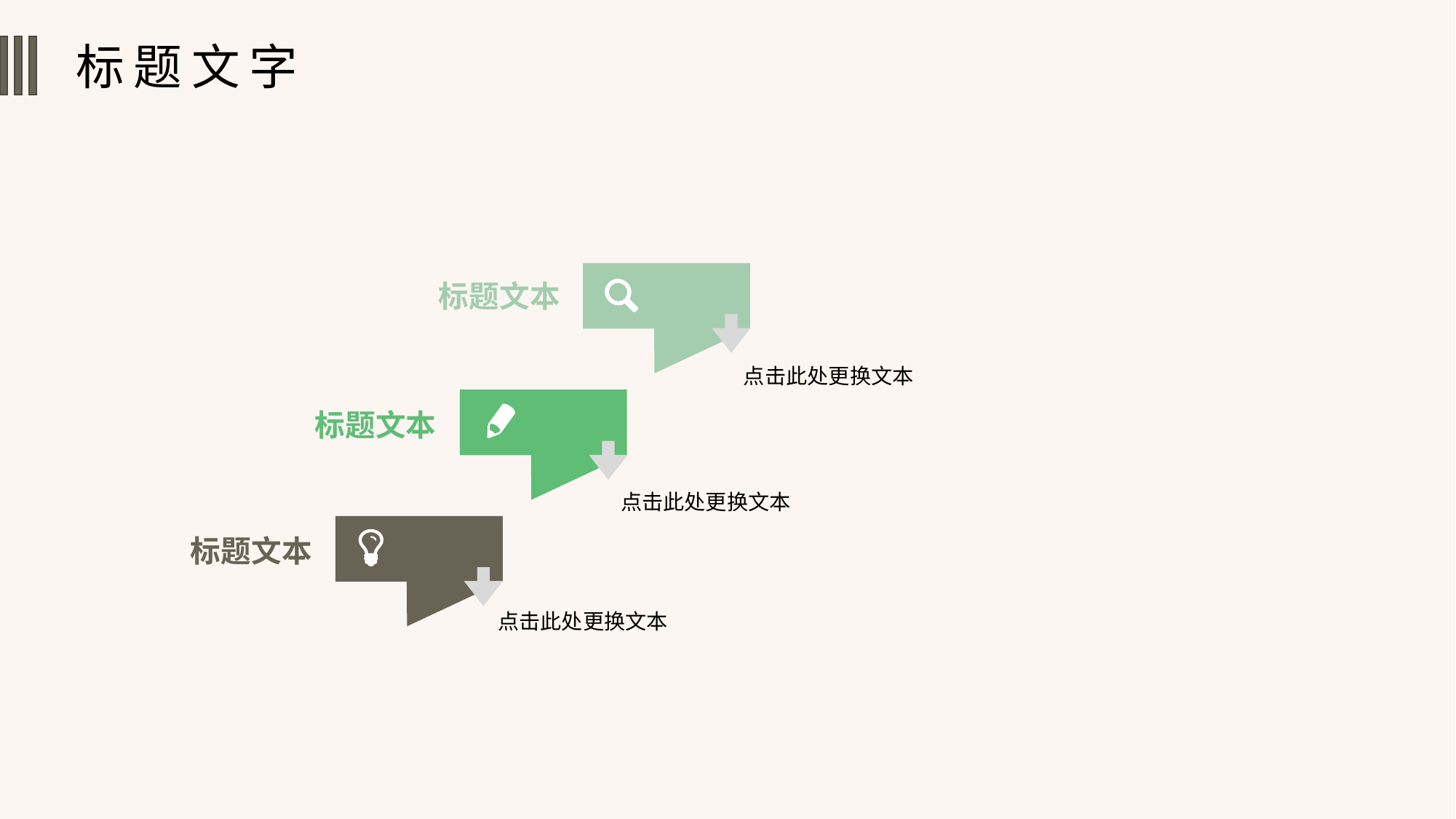

标题文字

标题文本
点击此处更换文本

标题文本
点击此处更换文本

标题文本
点击此处更换文本